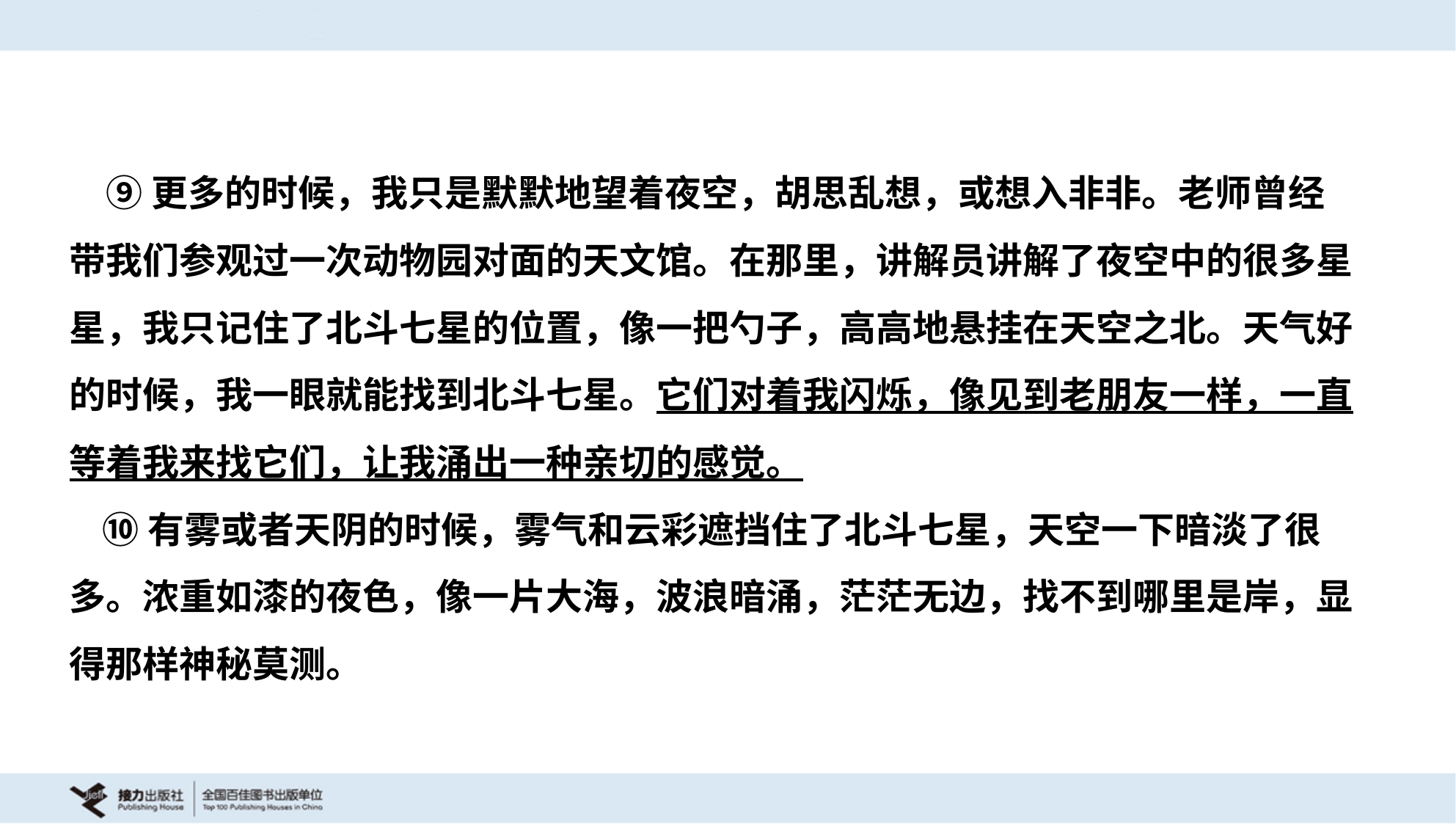

⑨更多的时候，我只是默默地望着夜空，胡思乱想，或想入非非。老师曾经
带我们参观过一次动物园对面的天文馆。在那里，讲解员讲解了夜空中的很多星
星，我只记住了北斗七星的位置，像一把勺子，高高地悬挂在天空之北。天气好
的时候，我一眼就能找到北斗七星。它们对着我闪烁，像见到老朋友一样，一直
等着我来找它们，让我涌出一种亲切的感觉。
    ⑩有雾或者天阴的时候，雾气和云彩遮挡住了北斗七星，天空一下暗淡了很
多。浓重如漆的夜色，像一片大海，波浪暗涌，茫茫无边，找不到哪里是岸，显
得那样神秘莫测。